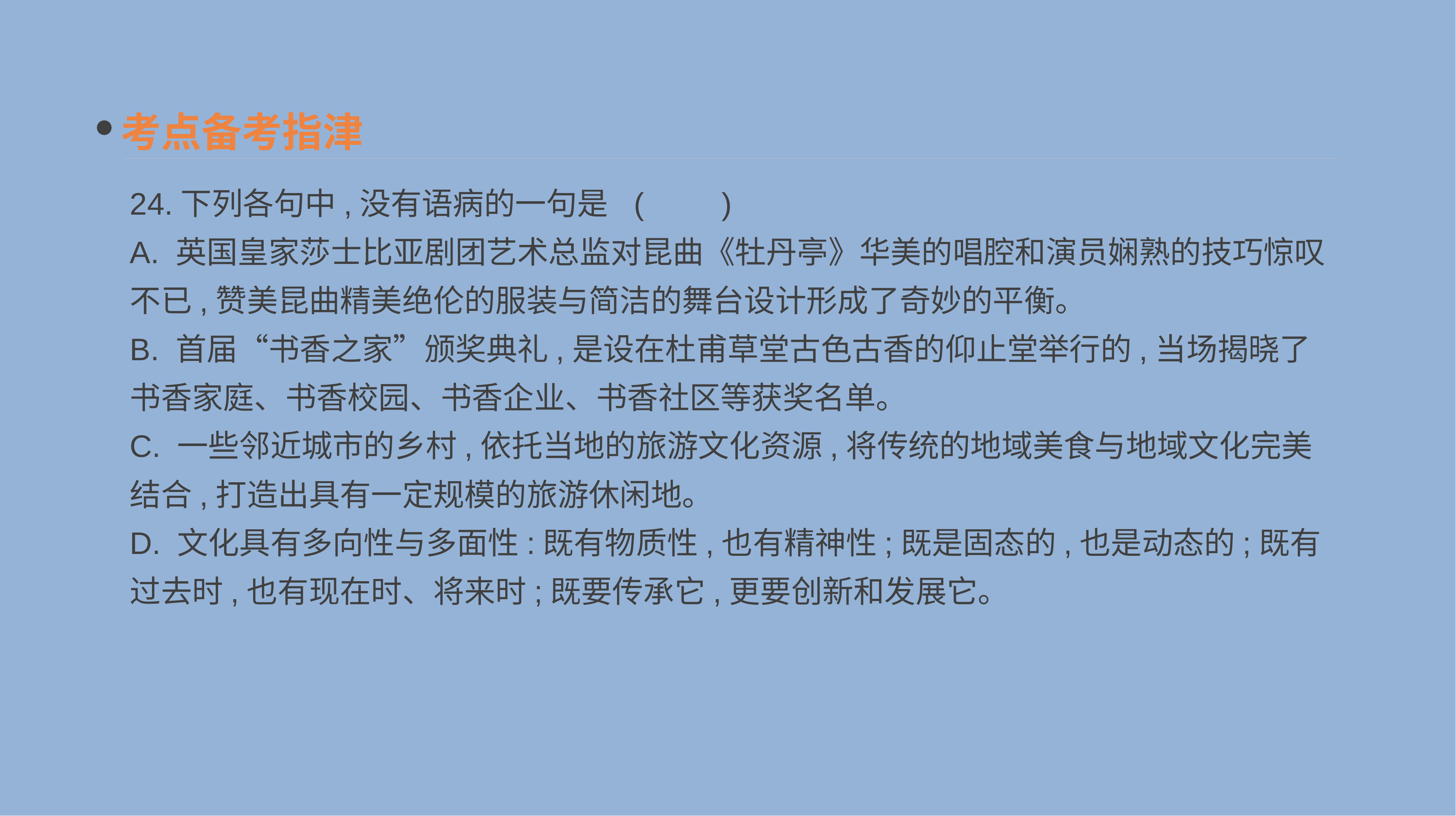

考点备考指津

24.下列各句中,没有语病的一句是 	(　　)
A. 英国皇家莎士比亚剧团艺术总监对昆曲《牡丹亭》华美的唱腔和演员娴熟的技巧惊叹不已,赞美昆曲精美绝伦的服装与简洁的舞台设计形成了奇妙的平衡。
B. 首届“书香之家”颁奖典礼,是设在杜甫草堂古色古香的仰止堂举行的,当场揭晓了书香家庭、书香校园、书香企业、书香社区等获奖名单。
C. 一些邻近城市的乡村,依托当地的旅游文化资源,将传统的地域美食与地域文化完美结合,打造出具有一定规模的旅游休闲地。
D. 文化具有多向性与多面性:既有物质性,也有精神性;既是固态的,也是动态的;既有过去时,也有现在时、将来时;既要传承它,更要创新和发展它。